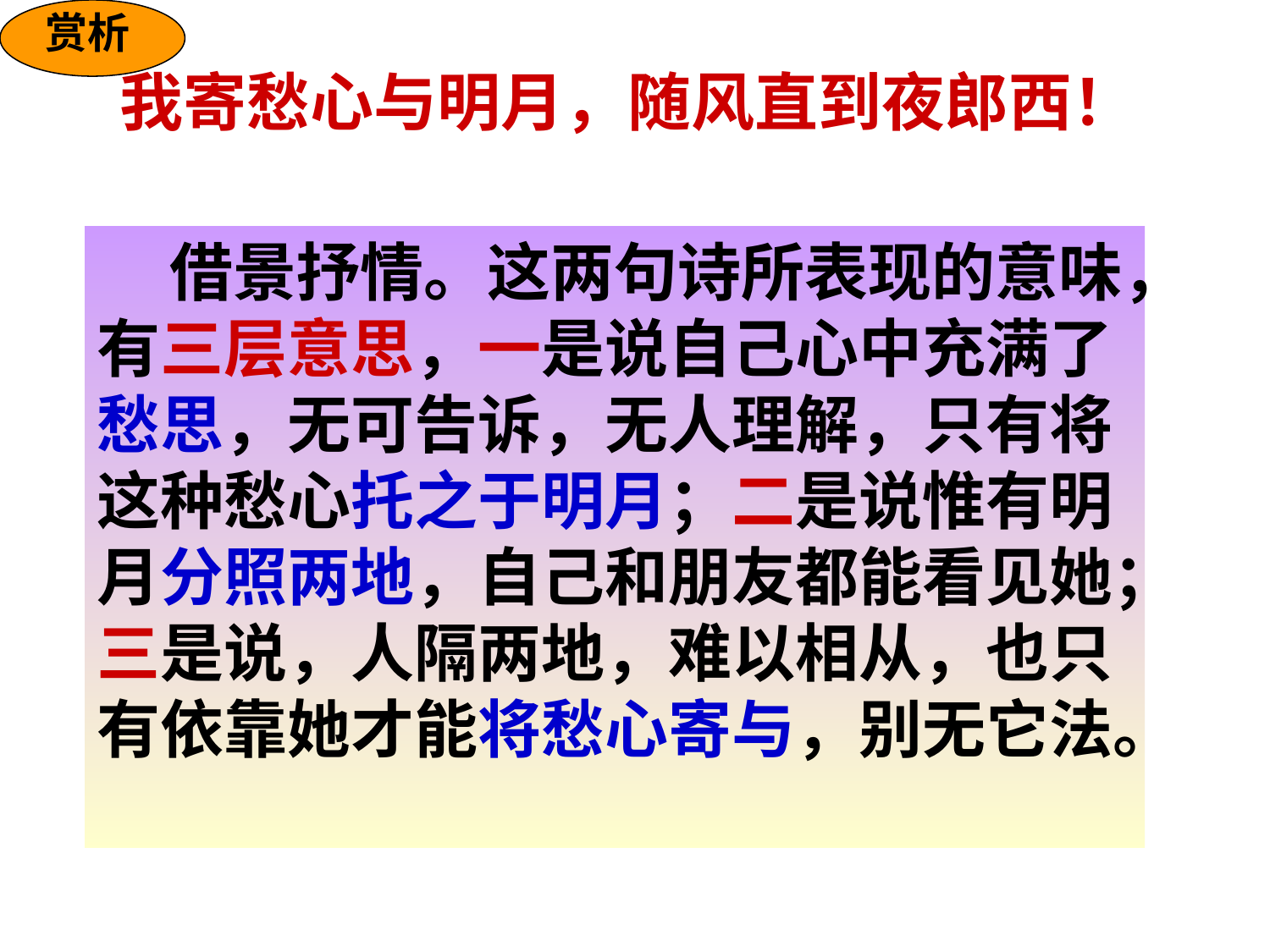

赏析
我寄愁心与明月，随风直到夜郎西！
    借景抒情。这两句诗所表现的意味，有三层意思，一是说自己心中充满了愁思，无可告诉，无人理解，只有将这种愁心托之于明月；二是说惟有明月分照两地，自己和朋友都能看见她；三是说，人隔两地，难以相从，也只有依靠她才能将愁心寄与，别无它法。